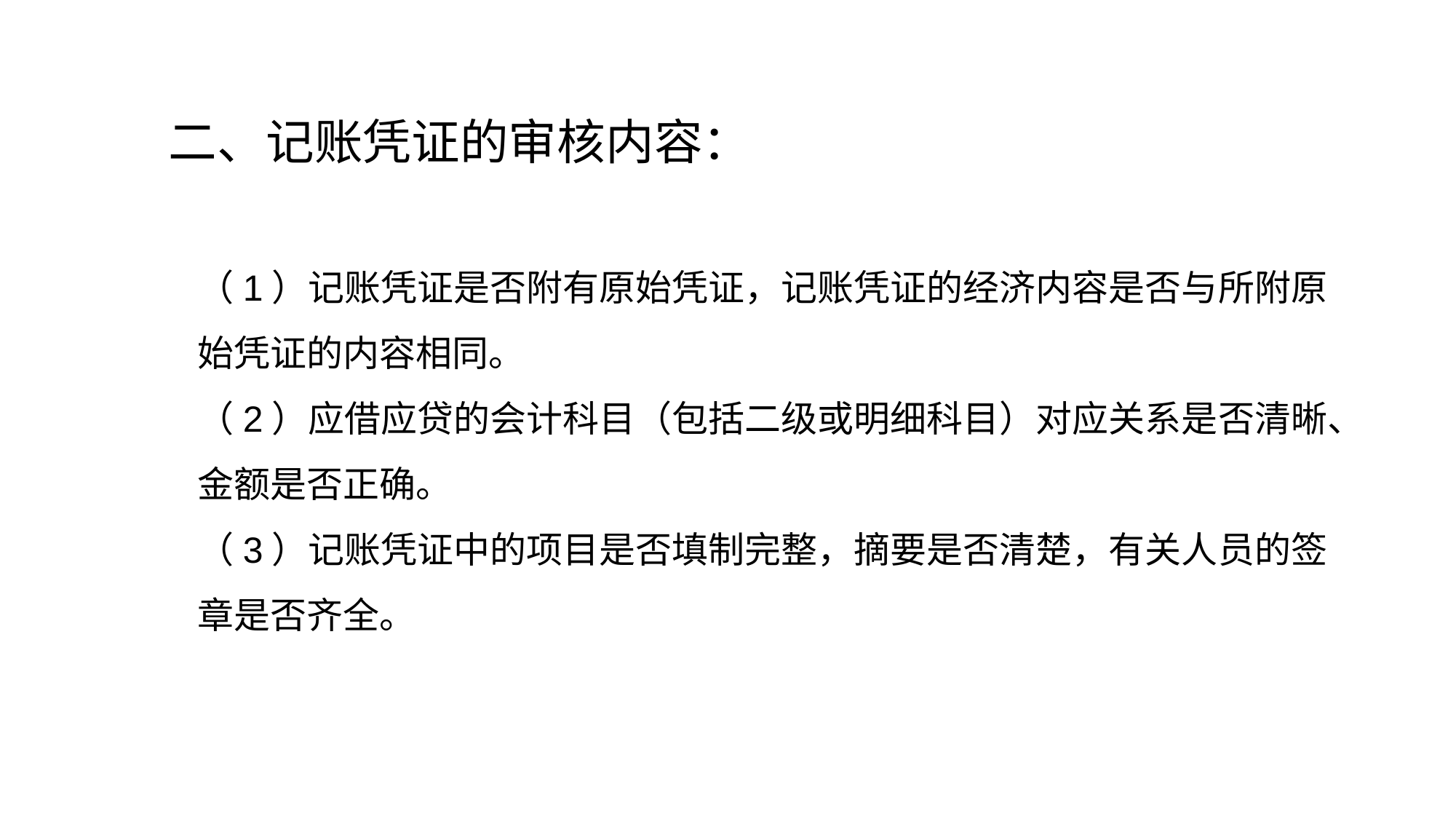

二、记账凭证的审核内容：
（1）记账凭证是否附有原始凭证，记账凭证的经济内容是否与所附原始凭证的内容相同。
（2）应借应贷的会计科目（包括二级或明细科目）对应关系是否清晰、金额是否正确。
（3）记账凭证中的项目是否填制完整，摘要是否清楚，有关人员的签章是否齐全。